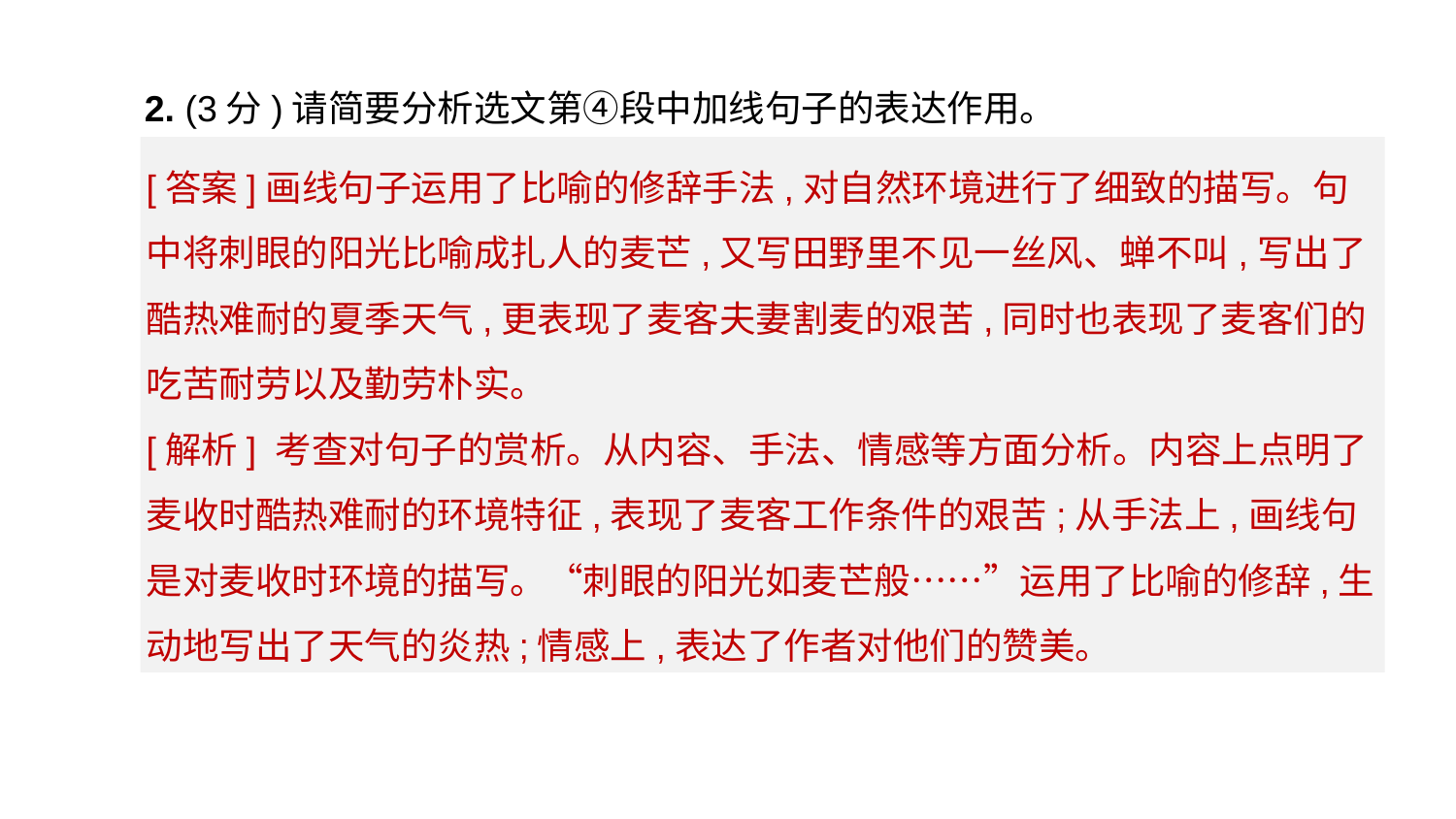

2. (3分)请简要分析选文第④段中加线句子的表达作用。
[答案]画线句子运用了比喻的修辞手法,对自然环境进行了细致的描写。句中将刺眼的阳光比喻成扎人的麦芒,又写田野里不见一丝风、蝉不叫,写出了酷热难耐的夏季天气,更表现了麦客夫妻割麦的艰苦,同时也表现了麦客们的吃苦耐劳以及勤劳朴实。
[解析] 考查对句子的赏析。从内容、手法、情感等方面分析。内容上点明了麦收时酷热难耐的环境特征,表现了麦客工作条件的艰苦;从手法上,画线句是对麦收时环境的描写。“刺眼的阳光如麦芒般……”运用了比喻的修辞,生动地写出了天气的炎热;情感上,表达了作者对他们的赞美。